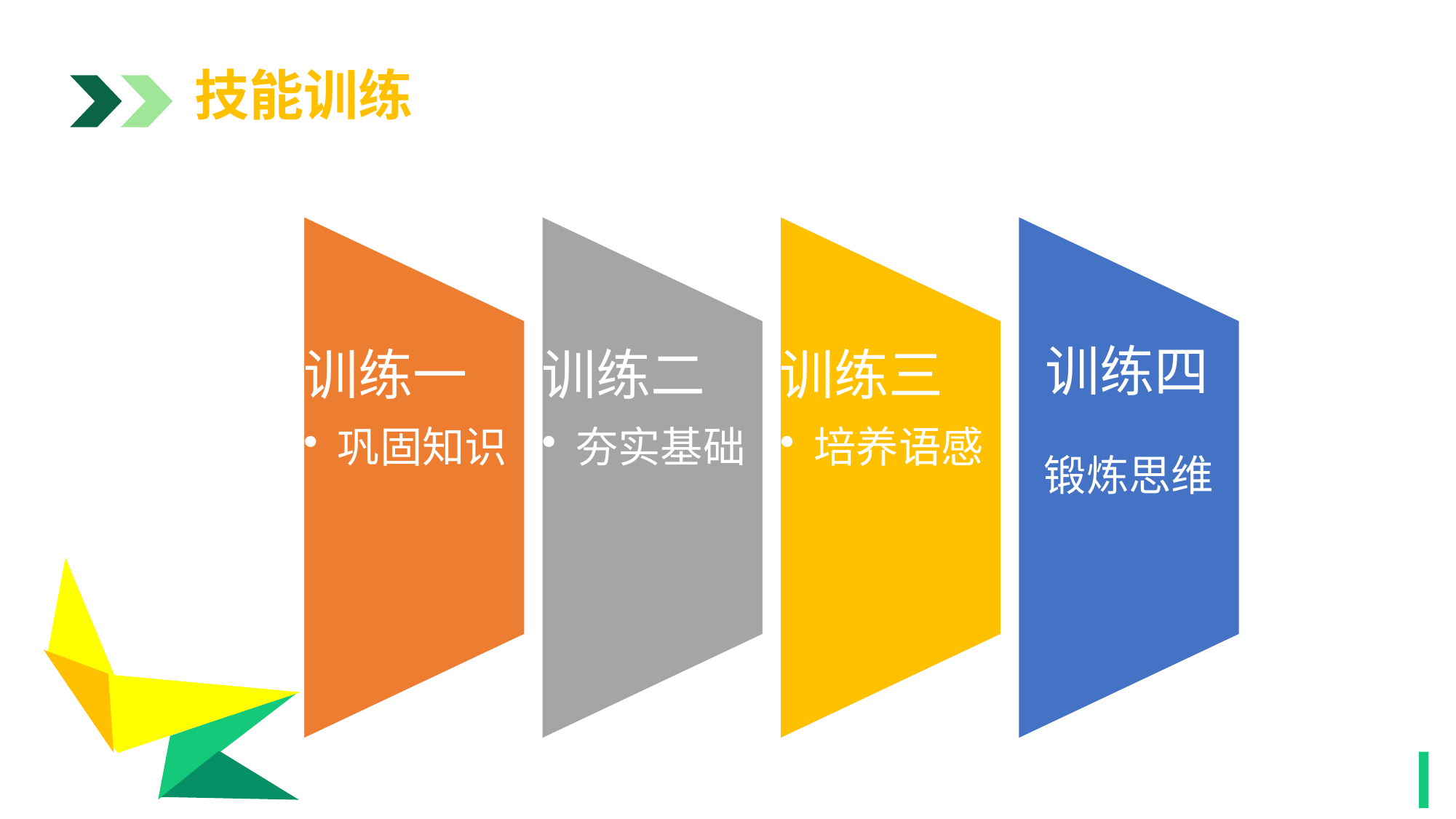

技能训练

训练一
巩固知识
训练二
夯实基础
训练三
培养语感
锻炼思维
训练四

8